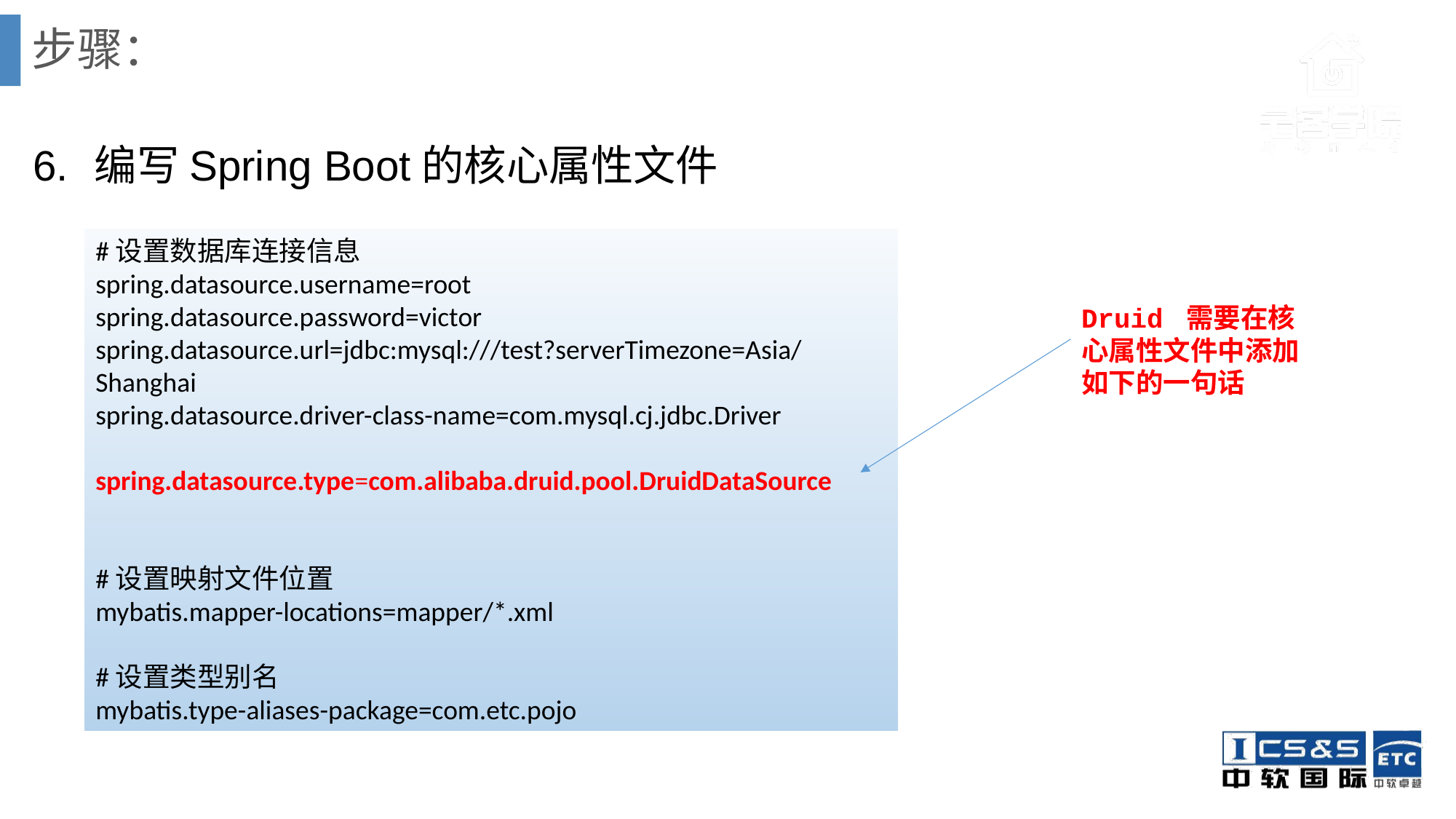

# 步骤：
编写Spring Boot的核心属性文件

#设置数据库连接信息
spring.datasource.username=root
spring.datasource.password=victor
spring.datasource.url=jdbc:mysql:///test?serverTimezone=Asia/Shanghai
spring.datasource.driver-class-name=com.mysql.cj.jdbc.Driver

spring.datasource.type=com.alibaba.druid.pool.DruidDataSource

#设置映射文件位置
mybatis.mapper-locations=mapper/*.xml

#设置类型别名
mybatis.type-aliases-package=com.etc.pojo
Druid 需要在核心属性文件中添加如下的一句话